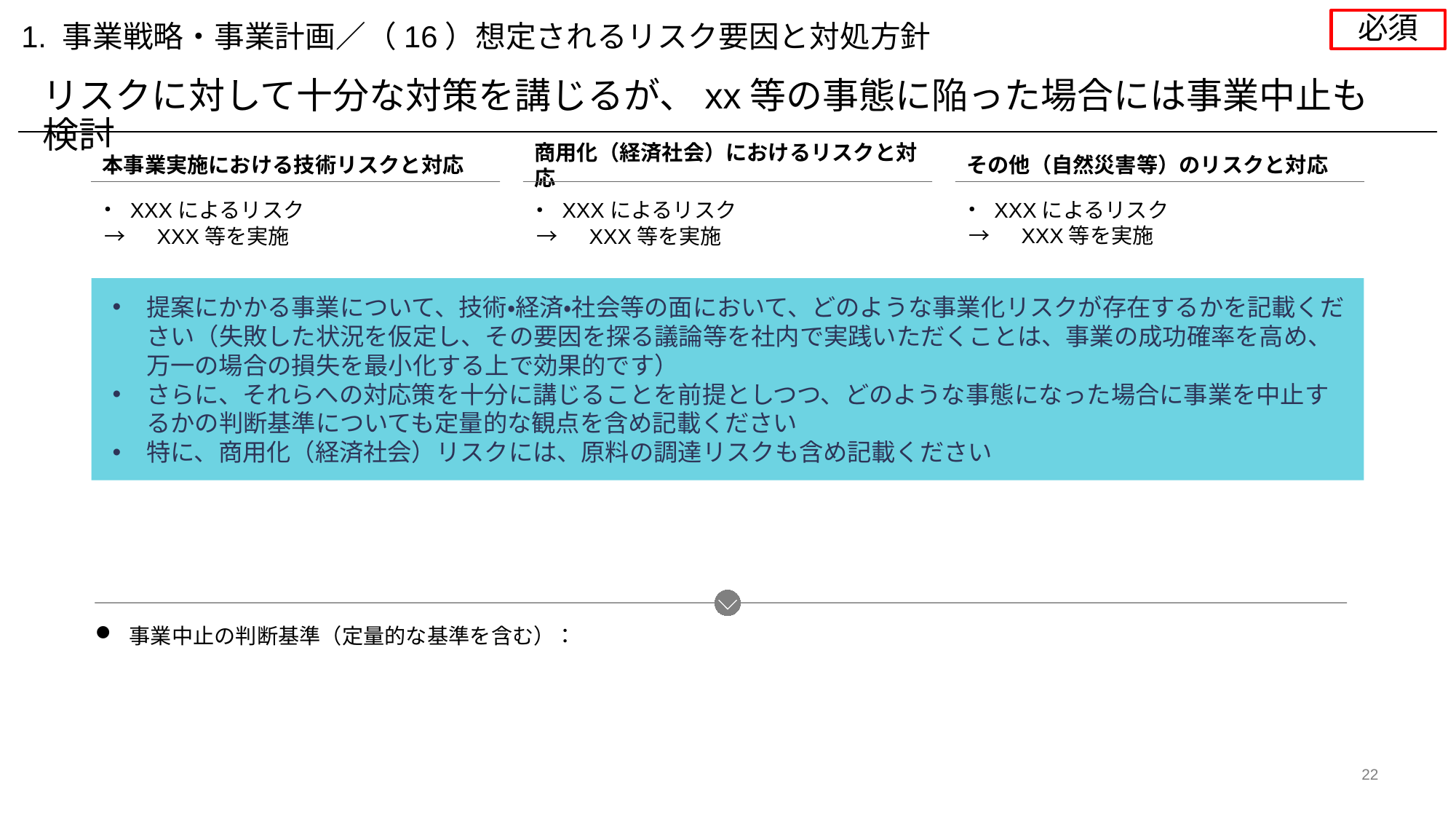

必須
1. 事業戦略・事業計画／（16）想定されるリスク要因と対処方針
リスクに対して十分な対策を講じるが、xx等の事態に陥った場合には事業中止も検討
本事業実施における技術リスクと対応
商用化（経済社会）におけるリスクと対応
その他（自然災害等）のリスクと対応
XXXによるリスク
→　XXX等を実施
XXXによるリスク
→　XXX等を実施
XXXによるリスク
→　XXX等を実施
提案にかかる事業について、技術・経済・社会等の面において、どのような事業化リスクが存在するかを記載ください（失敗した状況を仮定し、その要因を探る議論等を社内で実践いただくことは、事業の成功確率を高め、万一の場合の損失を最小化する上で効果的です）
さらに、それらへの対応策を十分に講じることを前提としつつ、どのような事態になった場合に事業を中止するかの判断基準についても定量的な観点を含め記載ください
特に、商用化（経済社会）リスクには、原料の調達リスクも含め記載ください

事業中止の判断基準（定量的な基準を含む）：